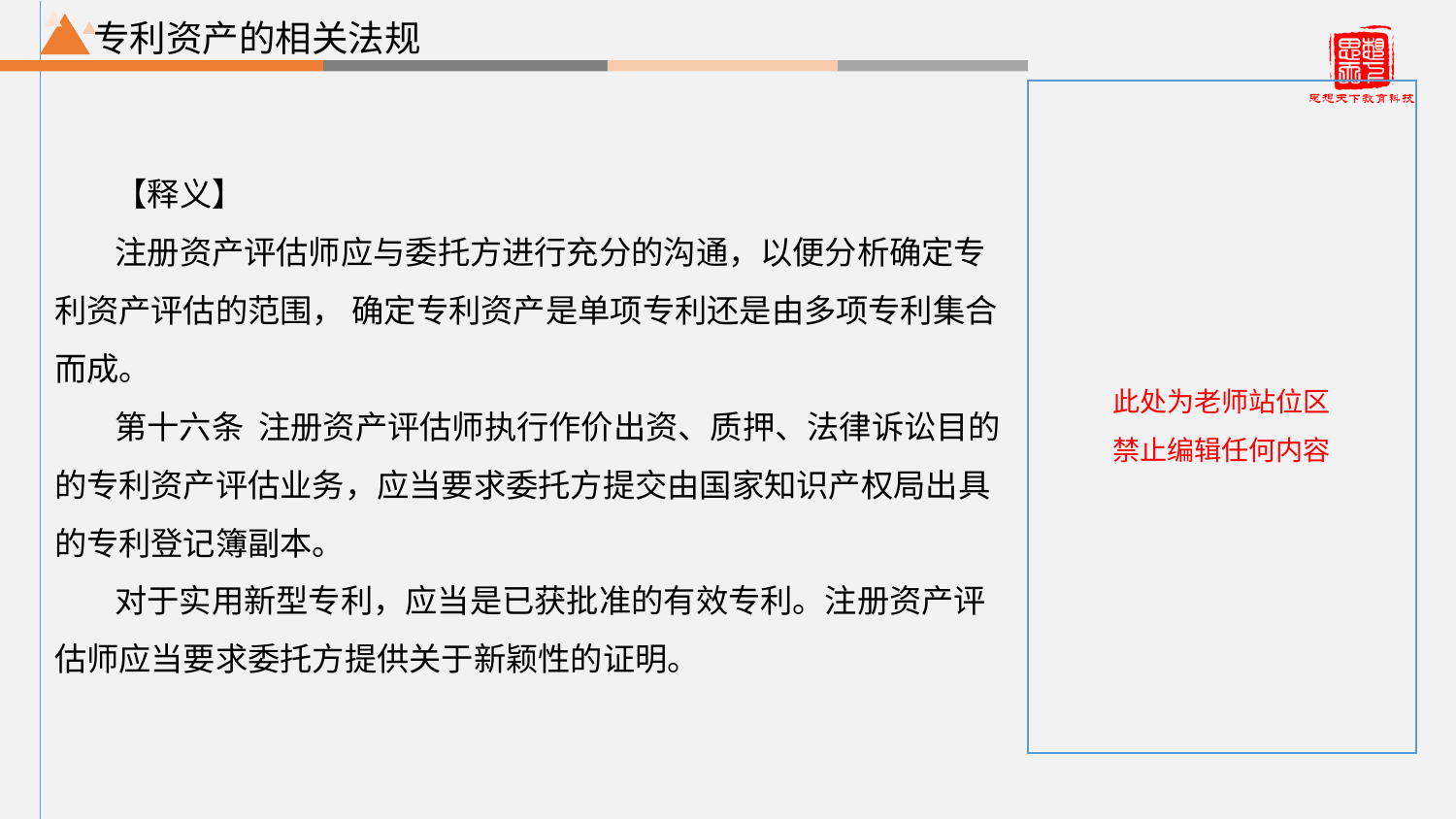

专利资产的相关法规
【释义】
注册资产评估师应与委托方进行充分的沟通，以便分析确定专利资产评估的范围， 确定专利资产是单项专利还是由多项专利集合而成。
第十六条  注册资产评估师执行作价出资、质押、法律诉讼目的的专利资产评估业务，应当要求委托方提交由国家知识产权局出具的专利登记簿副本。
对于实用新型专利，应当是已获批准的有效专利。注册资产评估师应当要求委托方提供关于新颖性的证明。

83